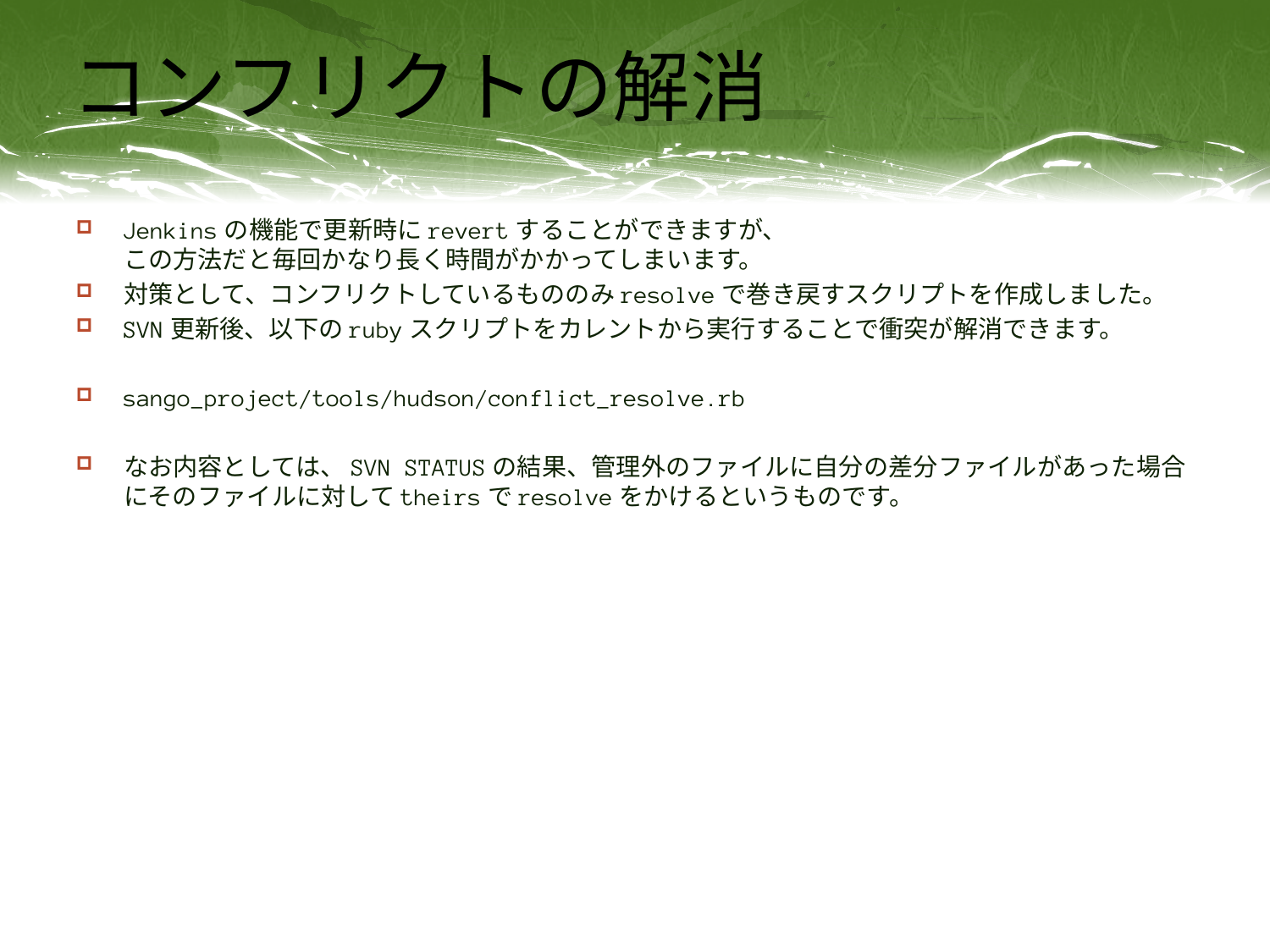

# コンフリクトの解消
Jenkinsの機能で更新時にrevertすることができますが、
この方法だと毎回かなり長く時間がかかってしまいます。
対策として、コンフリクトしているもののみresolveで巻き戻すスクリプトを作成しました。
SVN更新後、以下のrubyスクリプトをカレントから実行することで衝突が解消できます。

sango_project/tools/hudson/conflict_resolve.rb

なお内容としては、SVN STATUSの結果、管理外のファイルに自分の差分ファイルがあった場合にそのファイルに対してtheirsでresolveをかけるというものです。